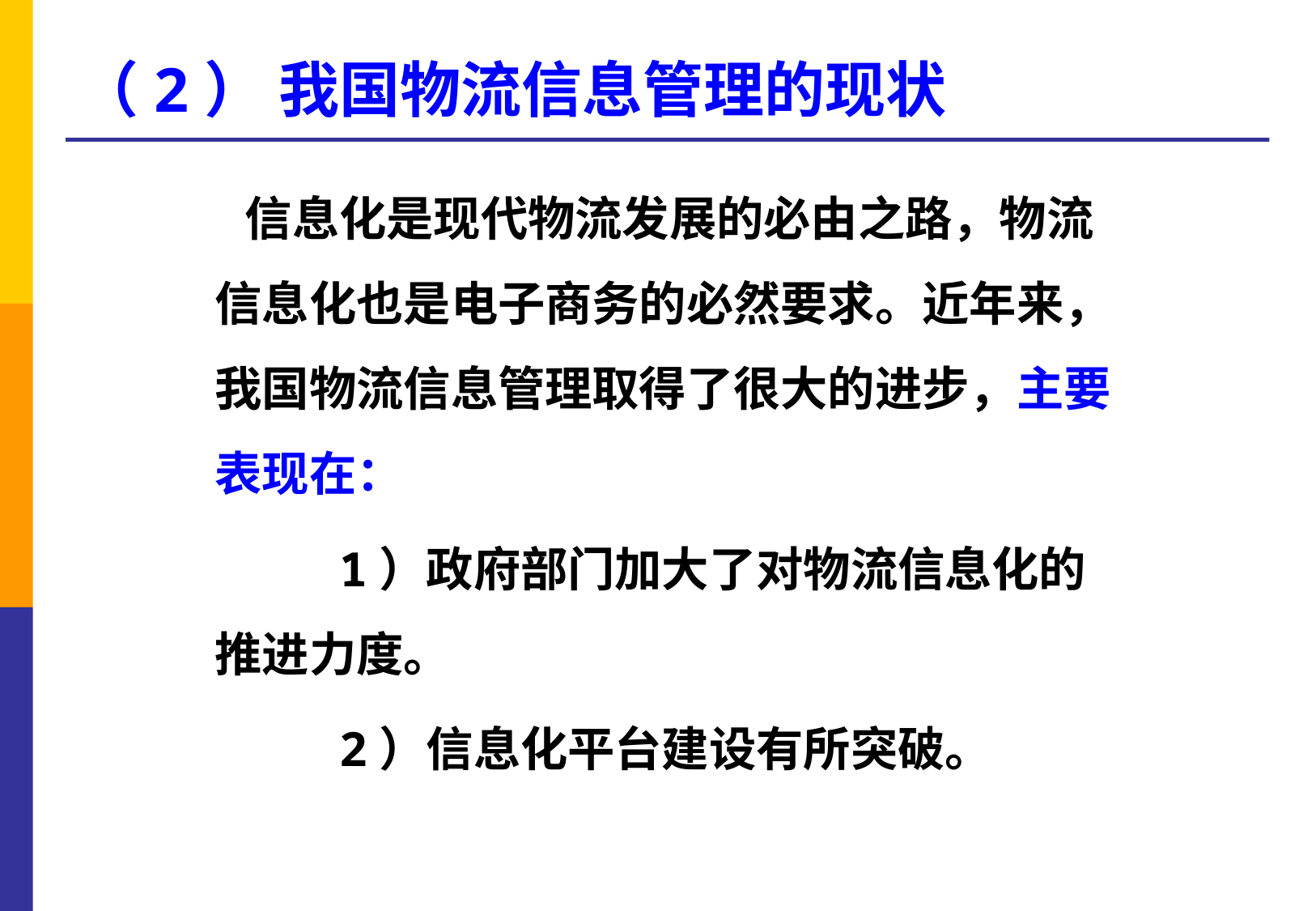

# （2） 我国物流信息管理的现状
      信息化是现代物流发展的必由之路，物流信息化也是电子商务的必然要求。近年来，我国物流信息管理取得了很大的进步，主要表现在：
      1）政府部门加大了对物流信息化的推进力度。
      2）信息化平台建设有所突破。